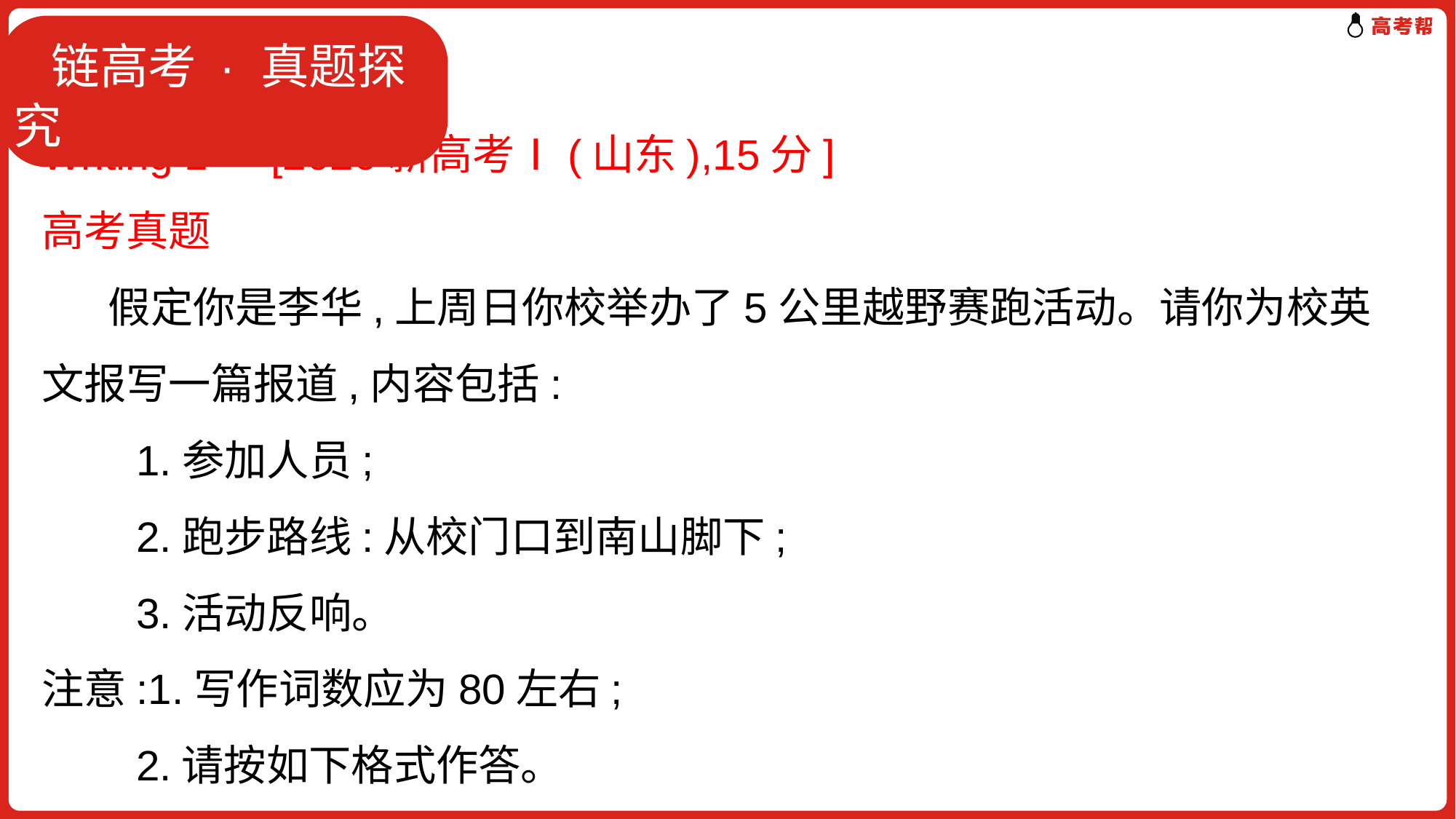

# 析考情·题型突破
  链高考 · 真题探究
Writing 1　[2020新高考Ⅰ(山东),15分]
高考真题
      假定你是李华,上周日你校举办了5公里越野赛跑活动。请你为校英文报写一篇报道,内容包括:
　　1.参加人员;
　　2.跑步路线:从校门口到南山脚下;
　　3.活动反响。
注意:1.写作词数应为80左右;
        2.请按如下格式作答。